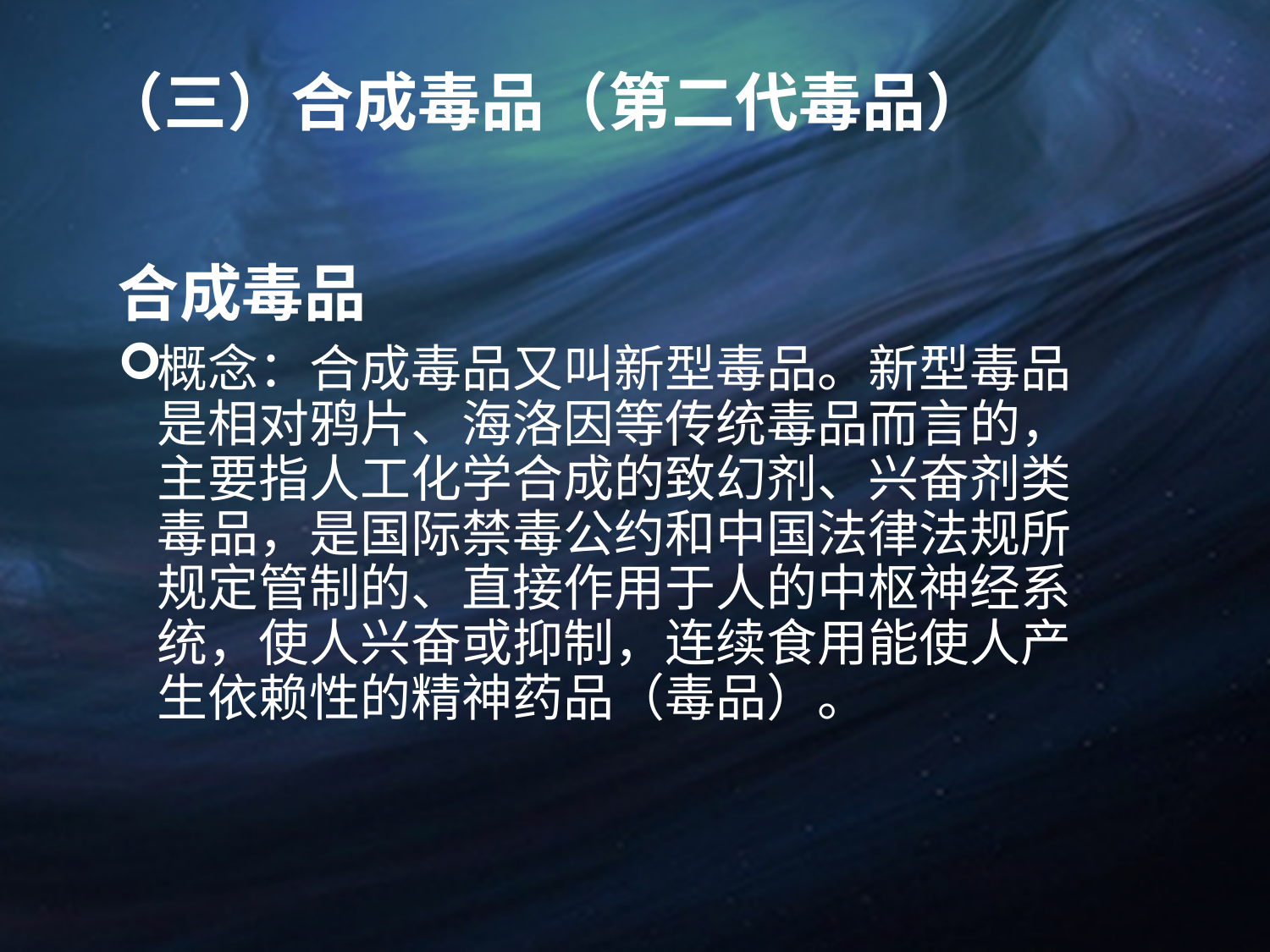

# （三）合成毒品（第二代毒品）
合成毒品
概念：合成毒品又叫新型毒品。新型毒品是相对鸦片、海洛因等传统毒品而言的，主要指人工化学合成的致幻剂、兴奋剂类毒品，是国际禁毒公约和中国法律法规所规定管制的、直接作用于人的中枢神经系统，使人兴奋或抑制，连续食用能使人产生依赖性的精神药品（毒品）。
23